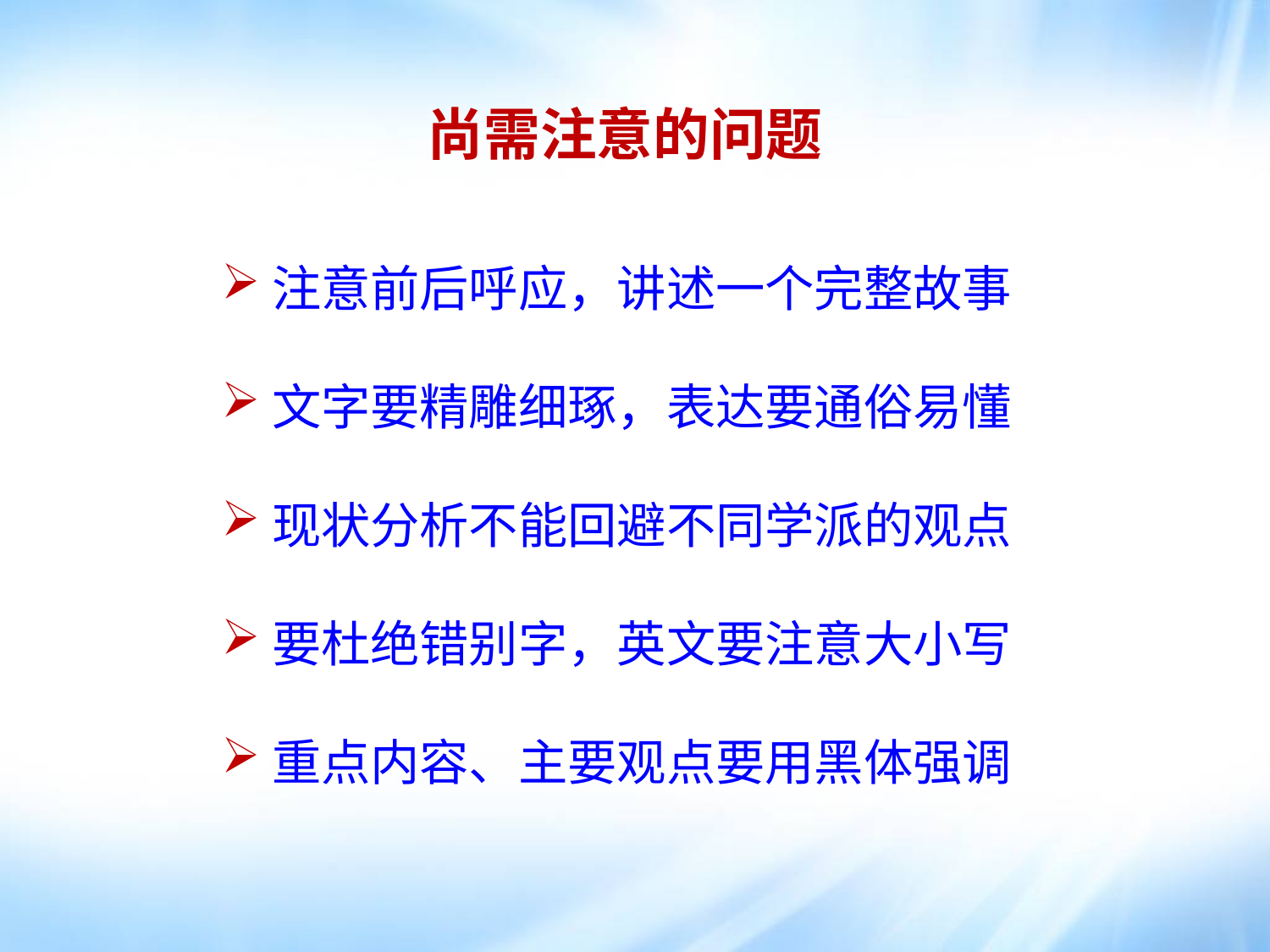

尚需注意的问题
注意前后呼应，讲述一个完整故事
文字要精雕细琢，表达要通俗易懂
现状分析不能回避不同学派的观点
要杜绝错别字，英文要注意大小写
重点内容、主要观点要用黑体强调